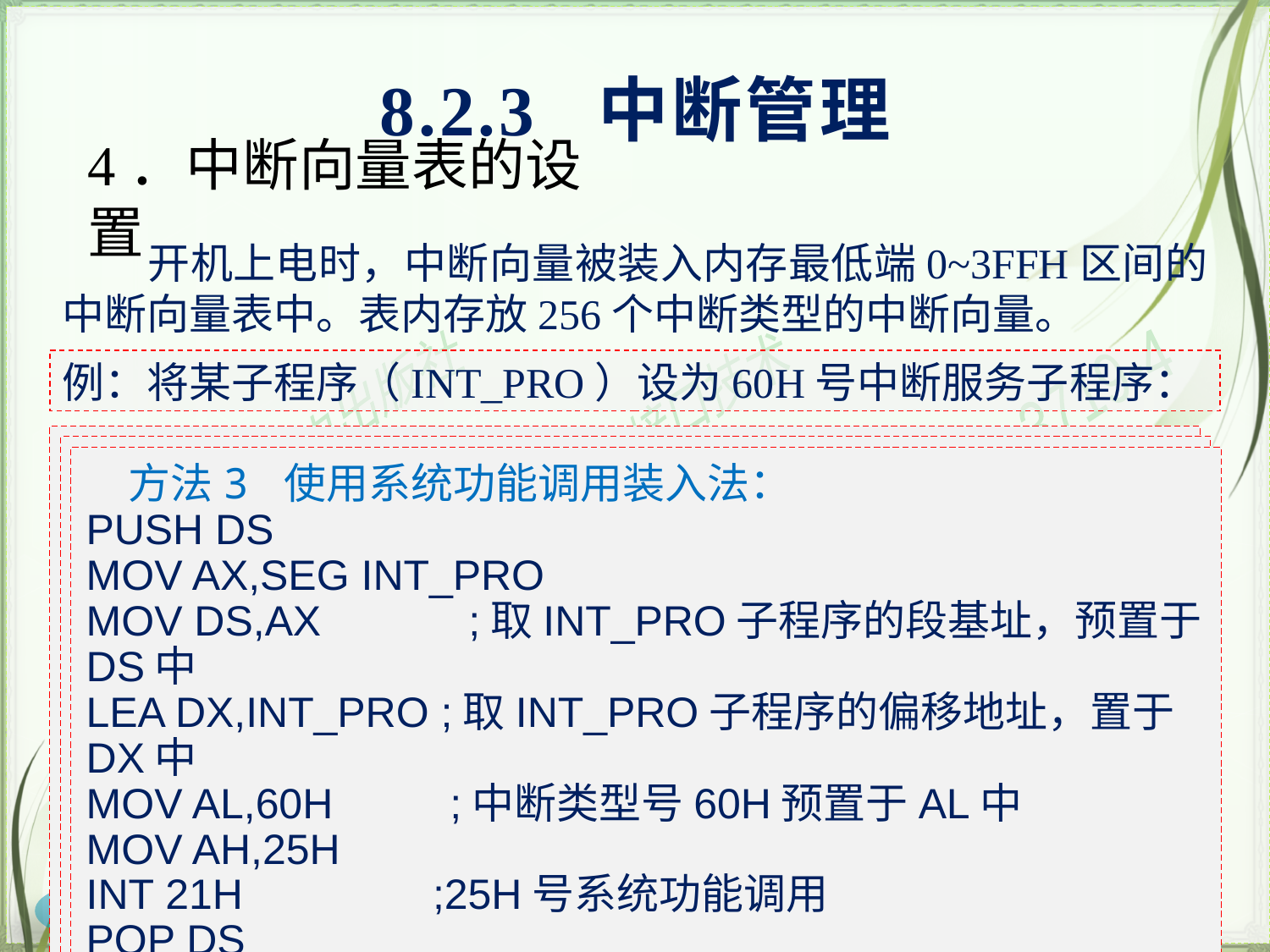

8.2.3  中断管理
# 4．中断向量表的设置
　　开机上电时，中断向量被装入内存最低端0~3FFH区间的中断向量表中。表内存放256个中断类型的中断向量。
例：将某子程序（INT_PRO）设为60H号中断服务子程序：
　方法1 使用MOV指令直接装入法：
XOR AX,AX
MOV DS,AX　　　;确定中断向量表的段基址为0000H
MOV BX,60H*4 　;确定60H号中断向量位于中断向量表的偏移地址
MOV AX,OFFSET INT_PRO
MOV [BX],AX　　;向中断向量表装入INT_PRO子程序的偏移地址
MOV AX,SEG INT_PRO
MOV [BX+2],AX　;向中断向量表装入INT_PRO子程序的段基址
　方法2 使用串存指令装入法：
CLD
XOR AX,AX
MOV ES,AX　　　;确定中断向量表的段基址为0000H
MOV DI,60H*4 　;确定60H号中断向量位于中断向量表的偏移地址
MOV AX,OFFSET INT_PRO
STOSW　　　　　;向中断向量表装入INT_PRO子程序的偏移地址
MOV AX,SEG INT_PRO
STOSW　　　　　;向中断向量表装入INT_PRO子程序的段基址
　方法3 使用系统功能调用装入法：
PUSH DS
MOV AX,SEG INT_PRO
MOV DS,AX　　　;取INT_PRO子程序的段基址，预置于DS中
LEA DX,INT_PRO ;取INT_PRO子程序的偏移地址，置于DX中
MOV AL,60H 　　;中断类型号60H预置于AL中
MOV AH,25H
INT 21H　　　　;25H号系统功能调用
POP DS